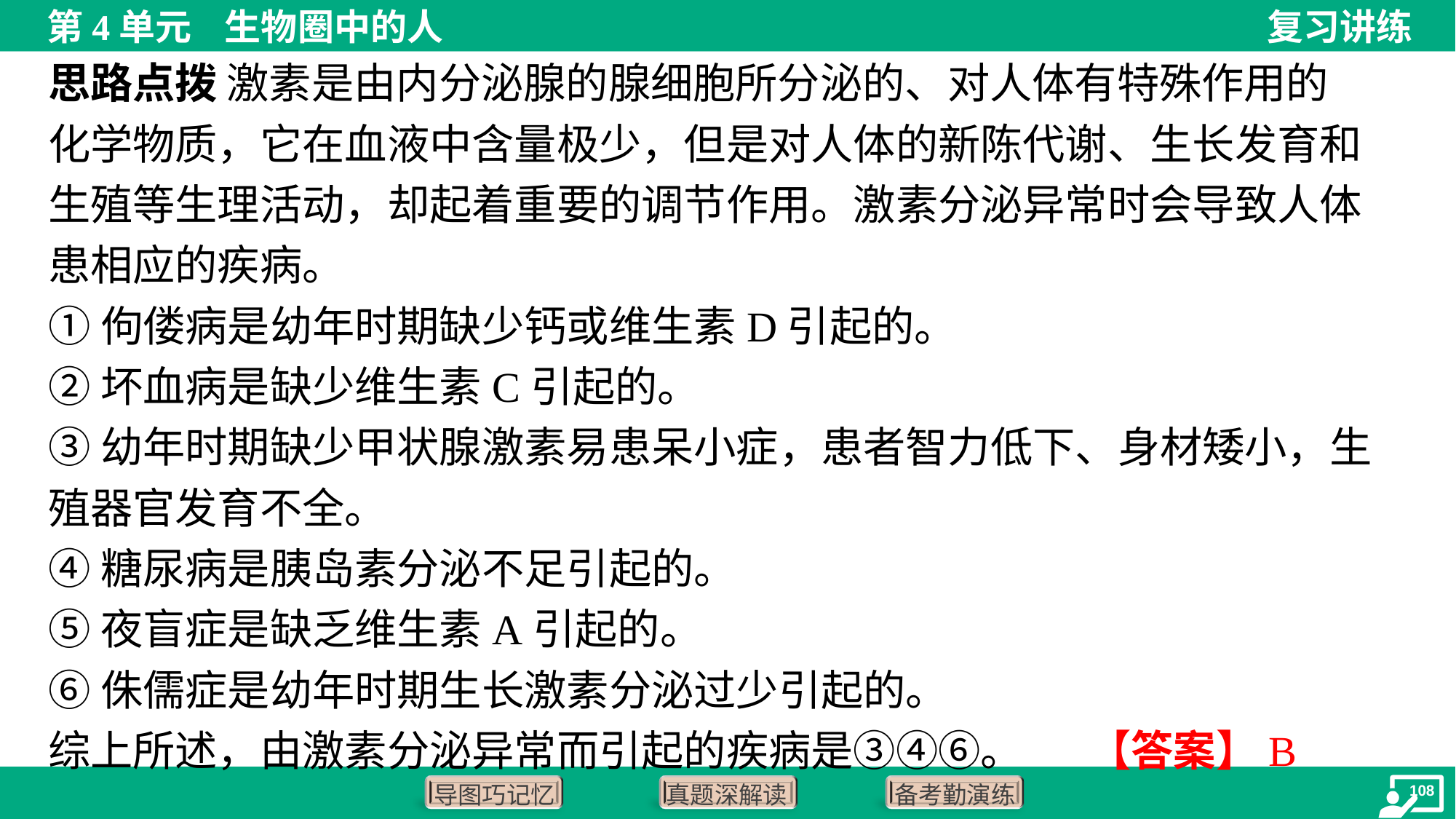

思路点拨 激素是由内分泌腺的腺细胞所分泌的、对人体有特殊作用的
化学物质，它在血液中含量极少，但是对人体的新陈代谢、生长发育和
生殖等生理活动，却起着重要的调节作用。激素分泌异常时会导致人体
患相应的疾病。
①佝偻病是幼年时期缺少钙或维生素D引起的。
②坏血病是缺少维生素C引起的。
③幼年时期缺少甲状腺激素易患呆小症，患者智力低下、身材矮小，生
殖器官发育不全。
④糖尿病是胰岛素分泌不足引起的。
⑤夜盲症是缺乏维生素A引起的。
⑥侏儒症是幼年时期生长激素分泌过少引起的。
综上所述，由激素分泌异常而引起的疾病是③④⑥。
【答案】B